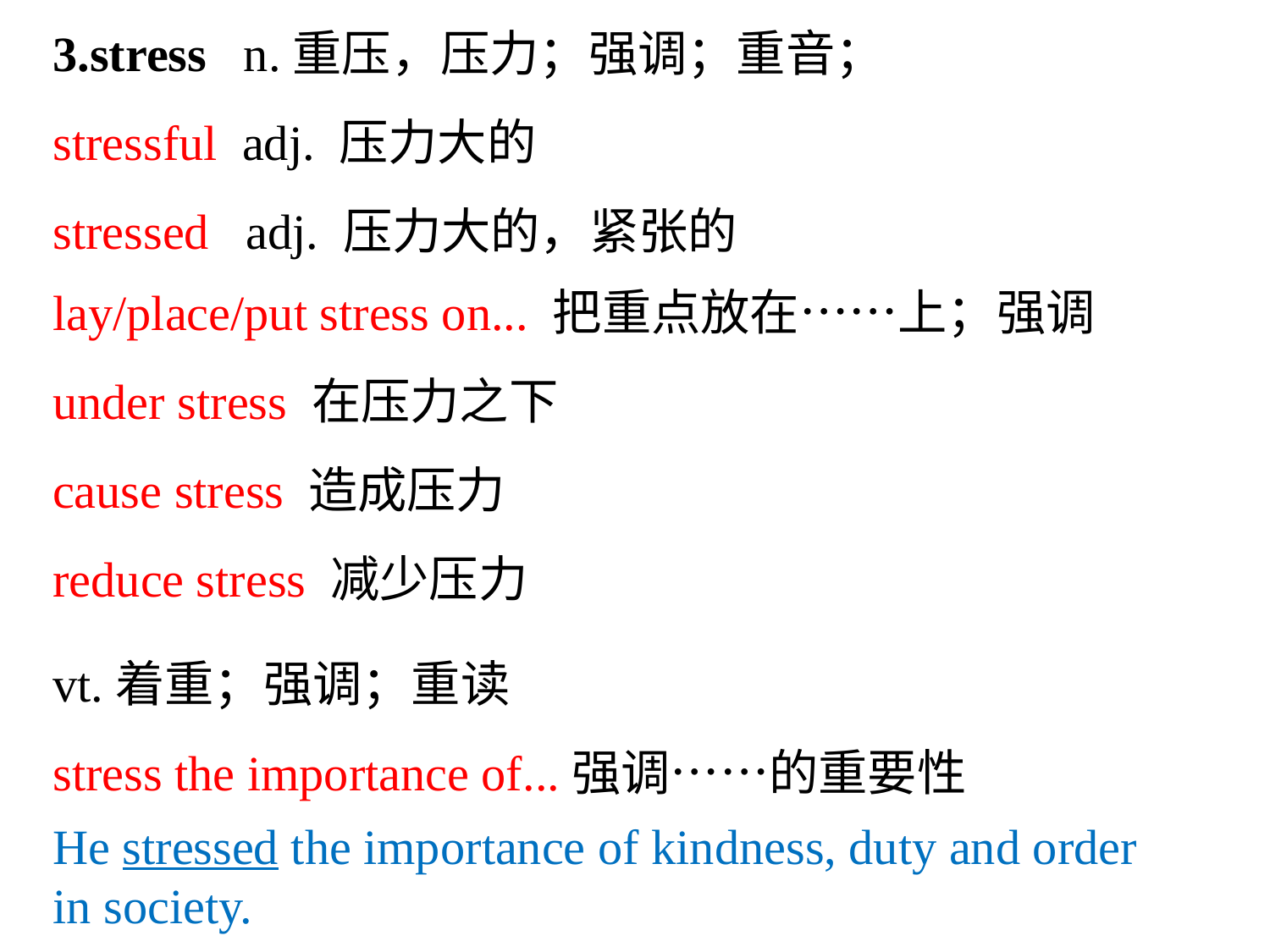

3.stress   n.重压，压力；强调；重音；
stressful  adj. 压力大的
stressed   adj. 压力大的，紧张的
lay/place/put stress on... 把重点放在……上；强调
under stress 在压力之下
cause stress 造成压力
reduce stress 减少压力
vt.着重；强调；重读
stress the importance of...强调……的重要性
He stressed the importance of kindness, duty and order in society.